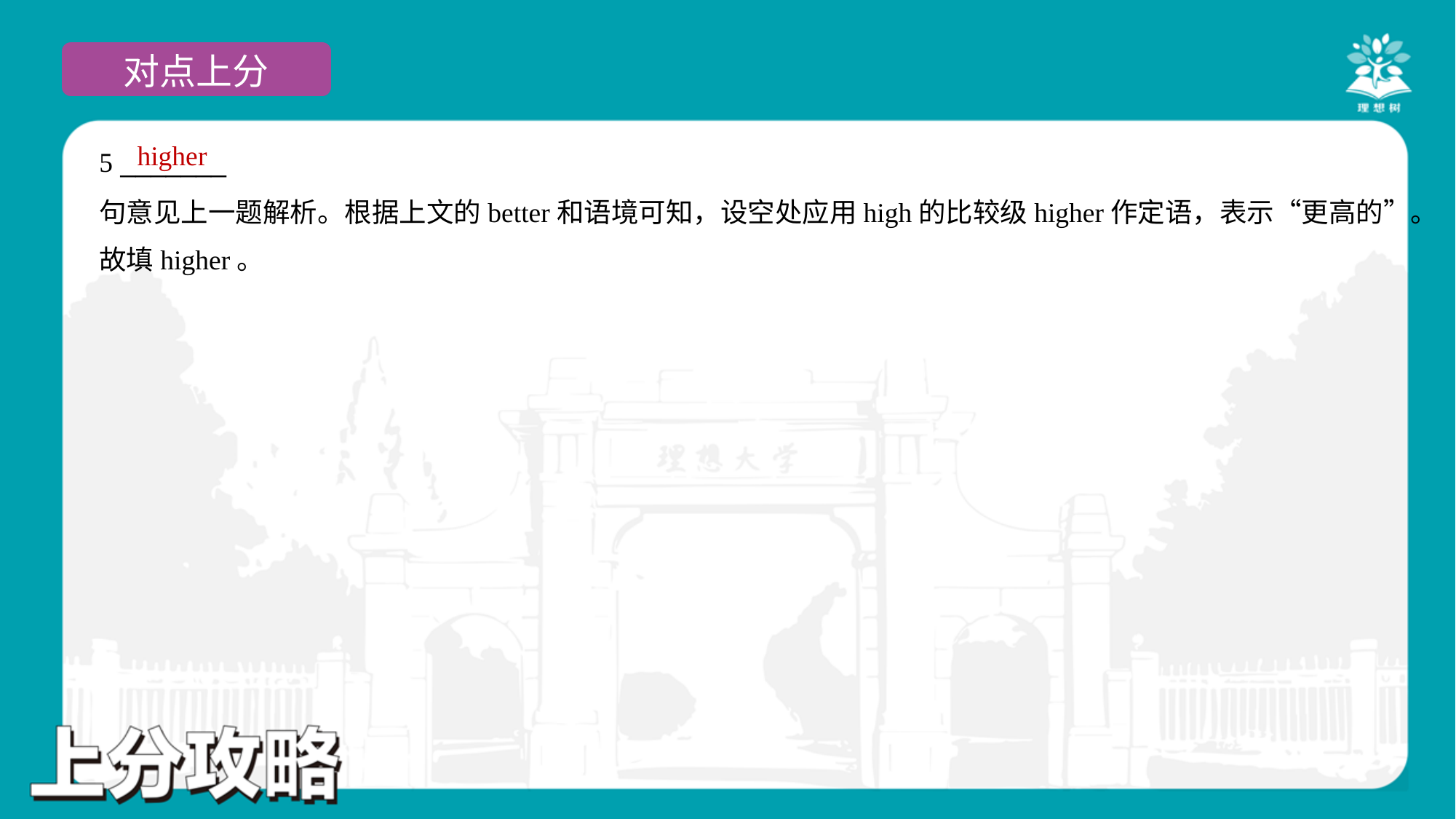

higher
5 _______
句意见上一题解析。根据上文的better和语境可知，设空处应用high的比较级higher作定语，表示“更高的”。
故填higher。